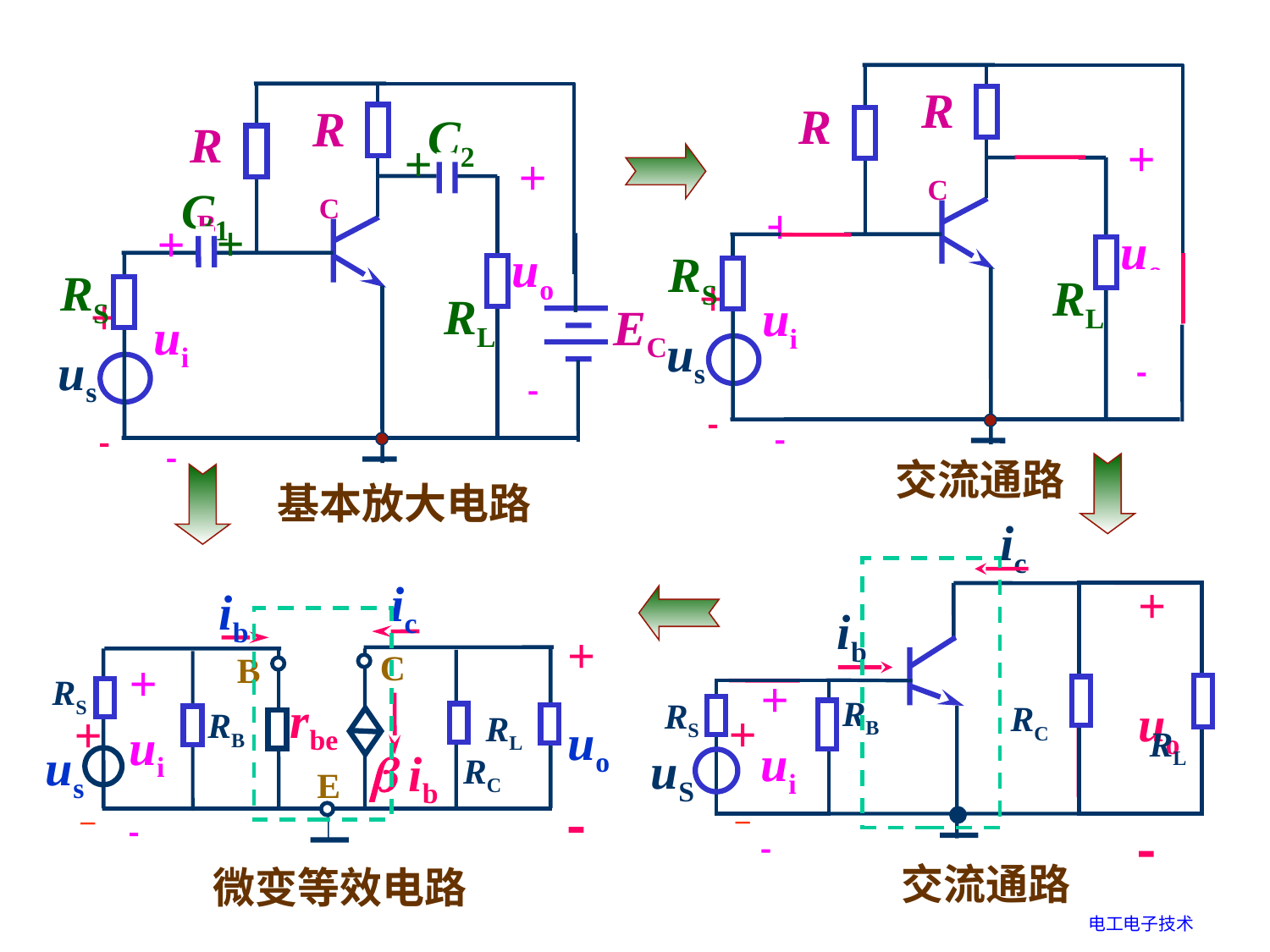

RC

RB

+
uo
−

RL

+
ui
−

RS

+

−
us

RC
C2
+
+
uo
−

RL
RB

C1
+

+
ui
−

RS

+

−
us

EC

交流通路

基本放大电路

ic

+

uo

−

ib

+
ui
−
RB

RS
RC

RL
+

 –
uS

ic
ib

+

uo

−
C
B

RS
+
ui
−

rbe

RB
RL

+

 –
us

β ib
RC

E

交流通路
微变等效电路
电工电子技术